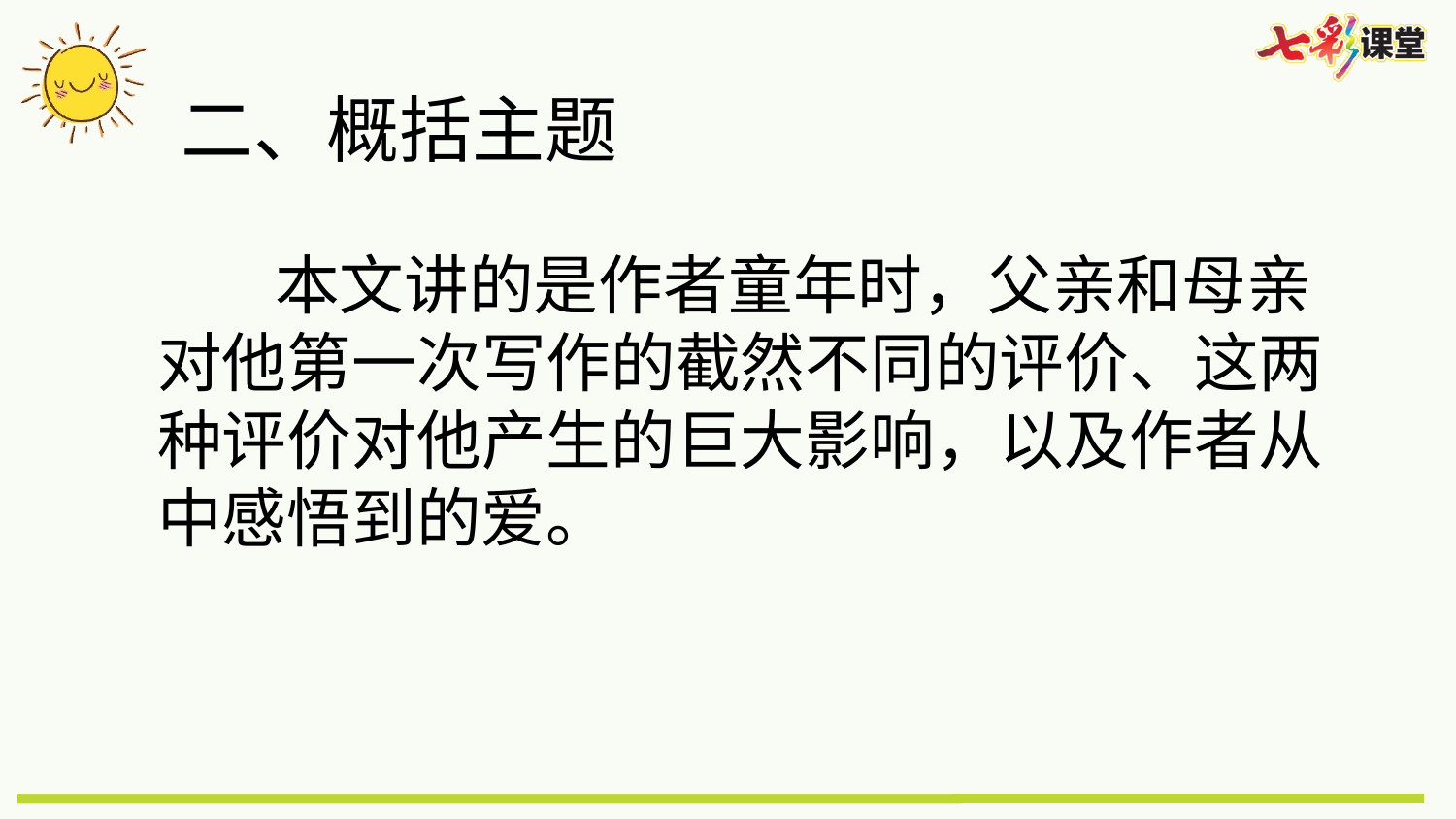

二、概括主题
       本文讲的是作者童年时，父亲和母亲对他第一次写作的截然不同的评价、这两种评价对他产生的巨大影响，以及作者从中感悟到的爱。